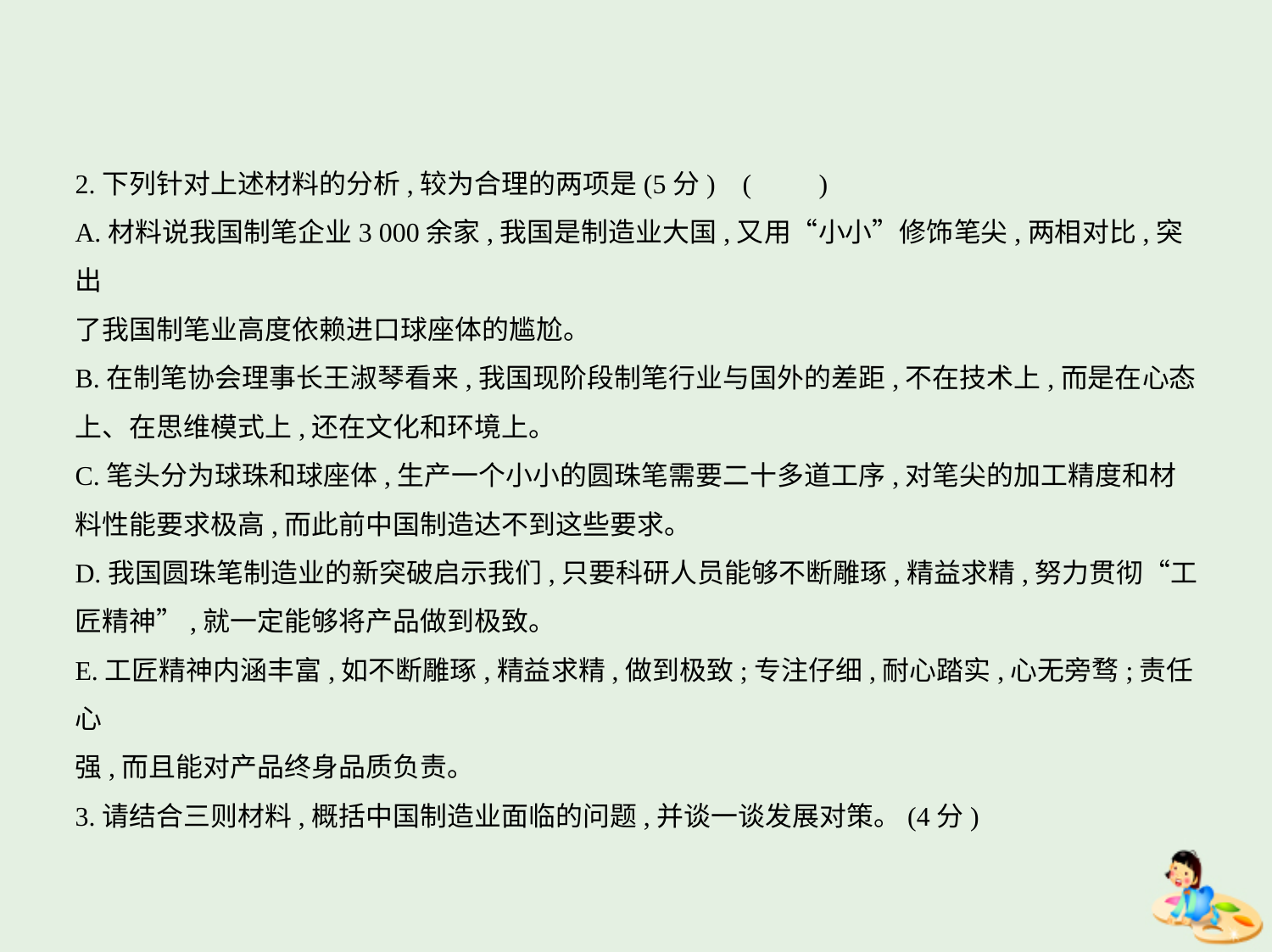

2.下列针对上述材料的分析,较为合理的两项是(5分) (　　)
A.材料说我国制笔企业3 000余家,我国是制造业大国,又用“小小”修饰笔尖,两相对比,突出
了我国制笔业高度依赖进口球座体的尴尬。
B.在制笔协会理事长王淑琴看来,我国现阶段制笔行业与国外的差距,不在技术上,而是在心态
上、在思维模式上,还在文化和环境上。
C.笔头分为球珠和球座体,生产一个小小的圆珠笔需要二十多道工序,对笔尖的加工精度和材
料性能要求极高,而此前中国制造达不到这些要求。
D.我国圆珠笔制造业的新突破启示我们,只要科研人员能够不断雕琢,精益求精,努力贯彻“工
匠精神”,就一定能够将产品做到极致。
E.工匠精神内涵丰富,如不断雕琢,精益求精,做到极致;专注仔细,耐心踏实,心无旁骛;责任心
强,而且能对产品终身品质负责。
3.请结合三则材料,概括中国制造业面临的问题,并谈一谈发展对策。(4分)